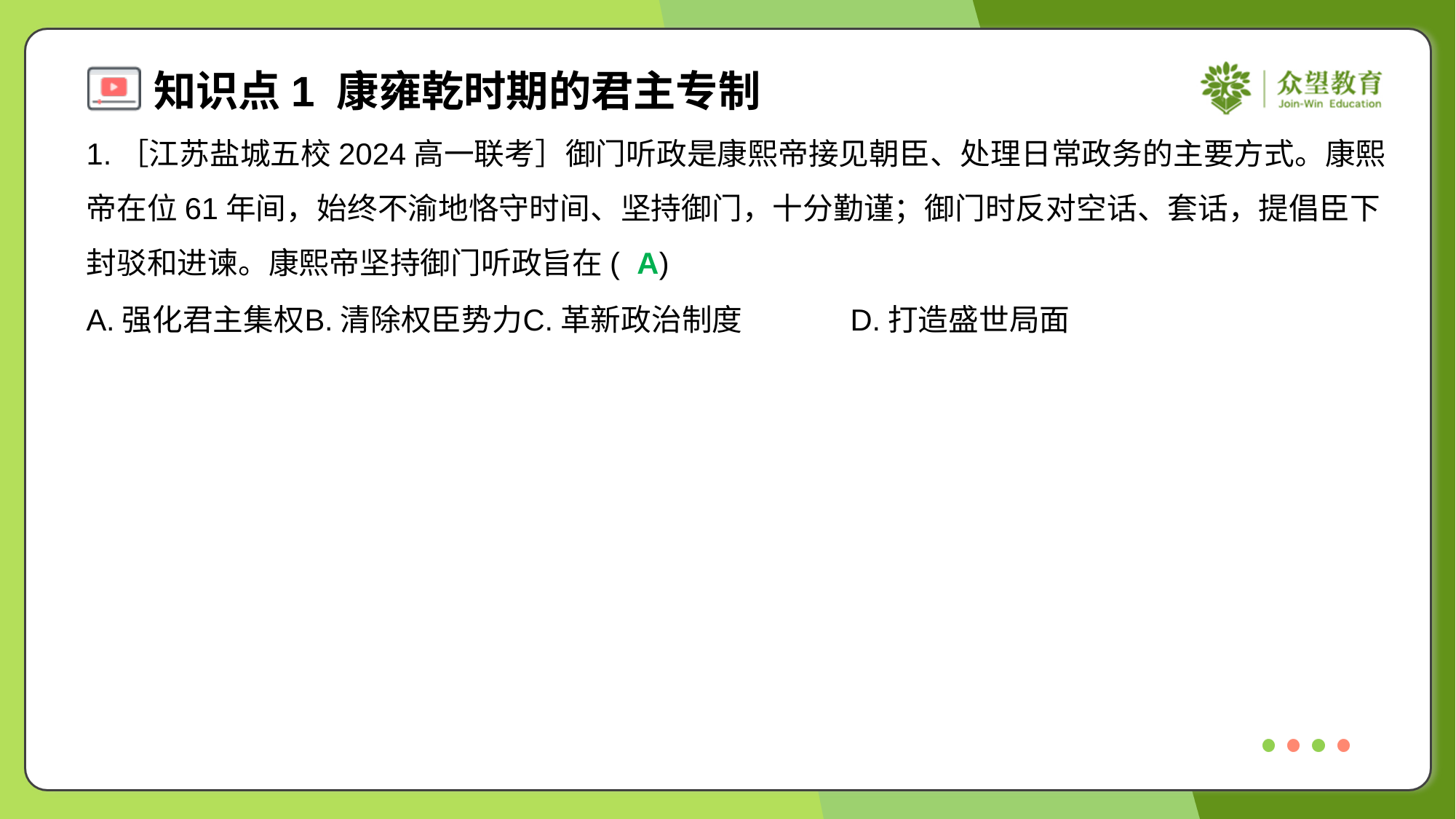

1.［江苏盐城五校2024高一联考］御门听政是康熙帝接见朝臣、处理日常政务的主要方式。康熙
帝在位61年间，始终不渝地恪守时间、坚持御门，十分勤谨；御门时反对空话、套话，提倡臣下
封驳和进谏。康熙帝坚持御门听政旨在(     )
A
A.强化君主集权	B.清除权臣势力	C.革新政治制度	D.打造盛世局面